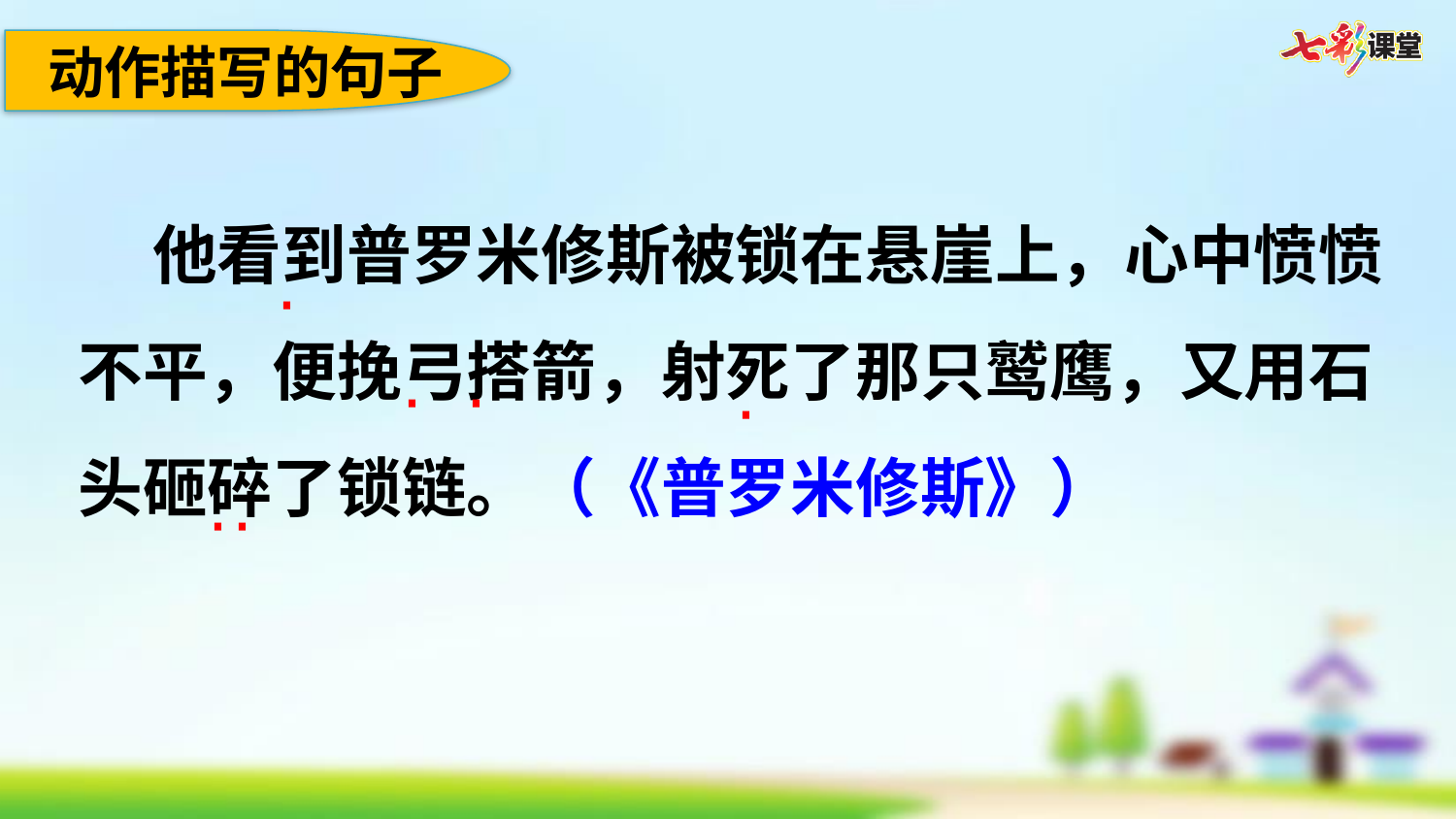

动作描写的句子
    他看到普罗米修斯被锁在悬崖上，心中愤愤不平，便挽弓搭箭，射死了那只鹫鹰，又用石头砸碎了锁链。（《普罗米修斯》）
·
·  ·
·
··